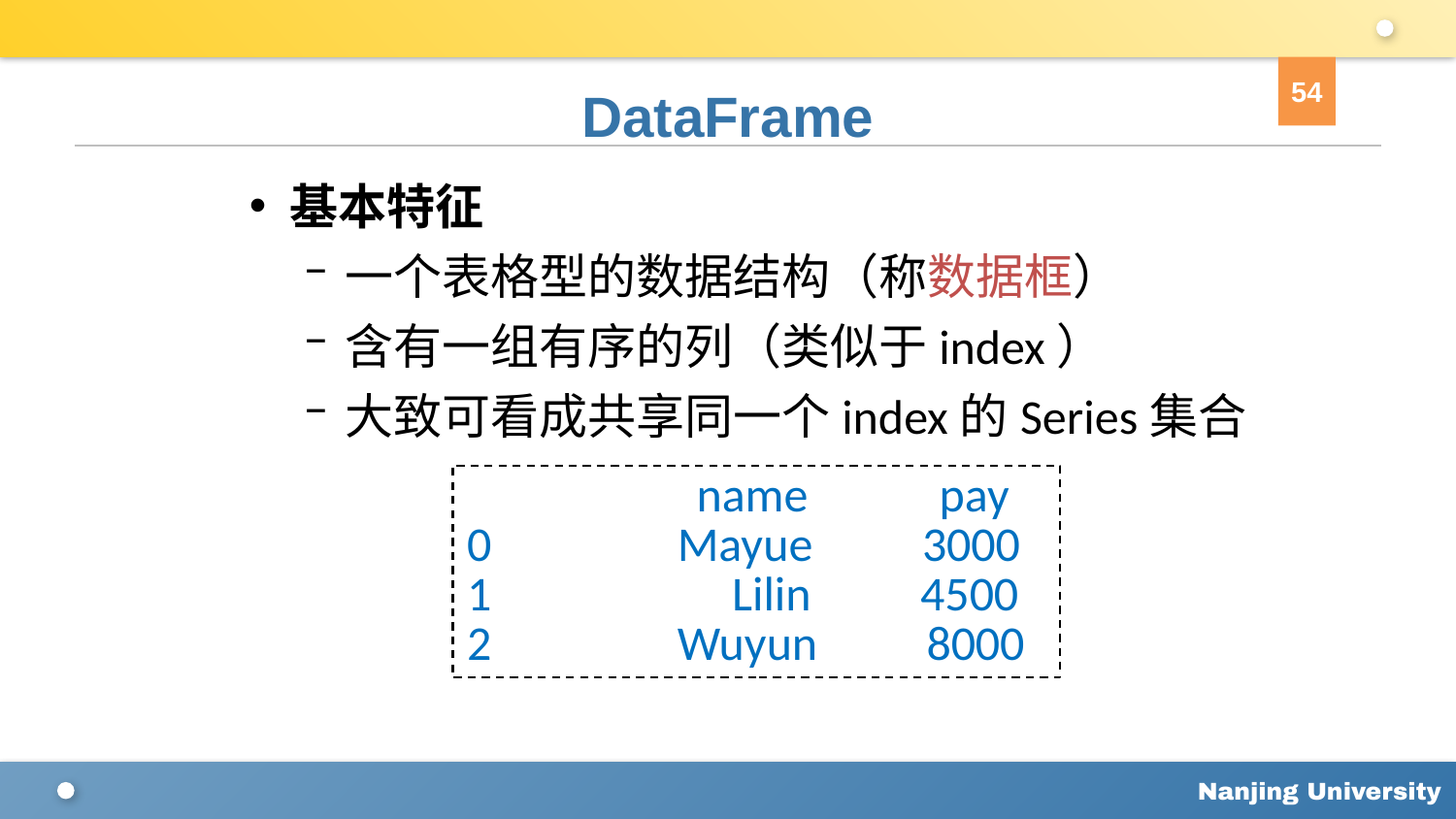

54
# DataFrame
基本特征
一个表格型的数据结构（称数据框）
含有一组有序的列（类似于index）
大致可看成共享同一个index的Series集合
                     name            pay
0                 Mayue          3000
1                      Lilin          4500
2                 Wuyun          8000